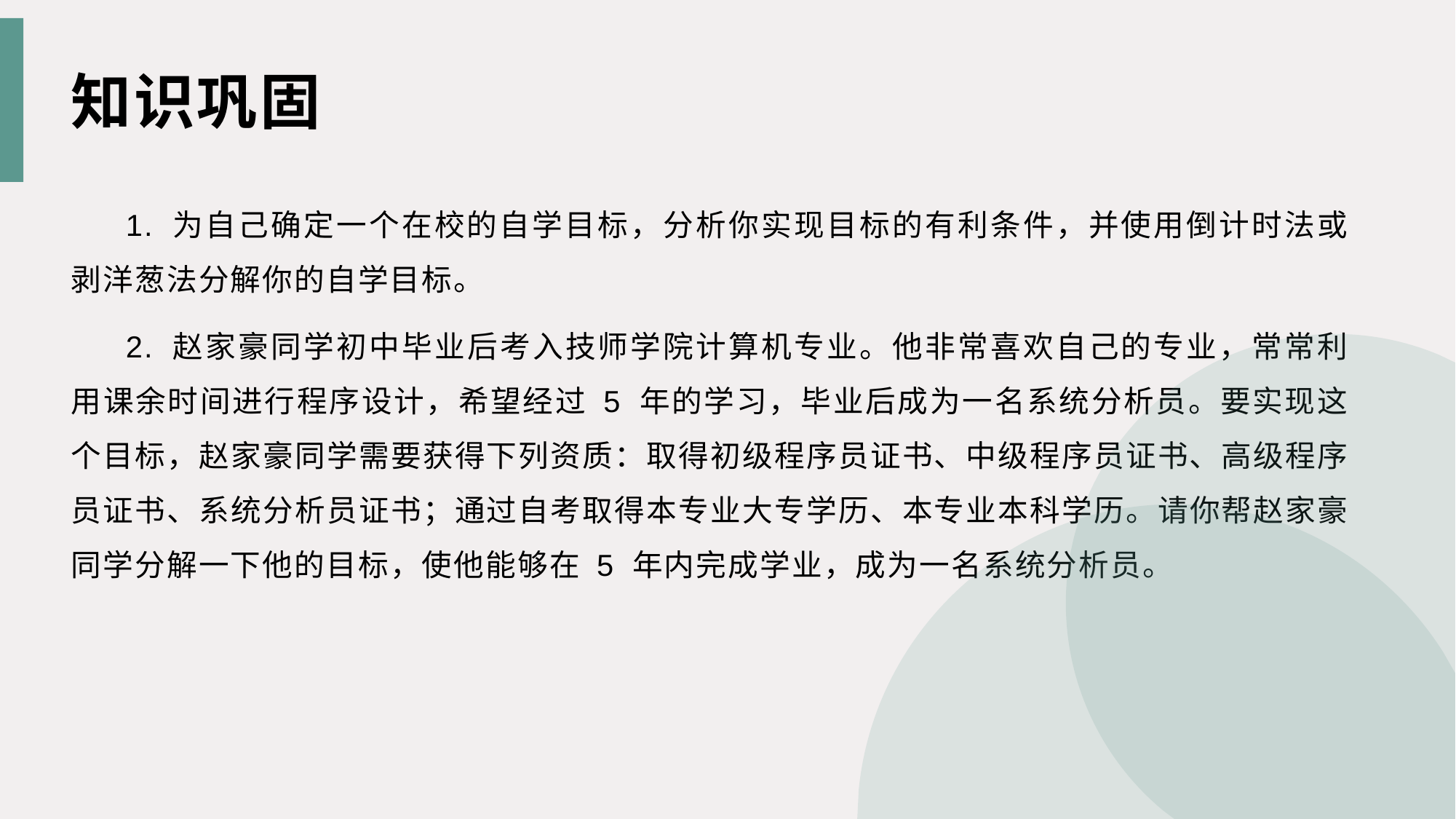

知识巩固
1. 为自己确定一个在校的自学目标，分析你实现目标的有利条件，并使用倒计时法或剥洋葱法分解你的自学目标。
2. 赵家豪同学初中毕业后考入技师学院计算机专业。他非常喜欢自己的专业，常常利用课余时间进行程序设计，希望经过 5 年的学习，毕业后成为一名系统分析员。要实现这个目标，赵家豪同学需要获得下列资质：取得初级程序员证书、中级程序员证书、高级程序员证书、系统分析员证书；通过自考取得本专业大专学历、本专业本科学历。请你帮赵家豪同学分解一下他的目标，使他能够在 5 年内完成学业，成为一名系统分析员。